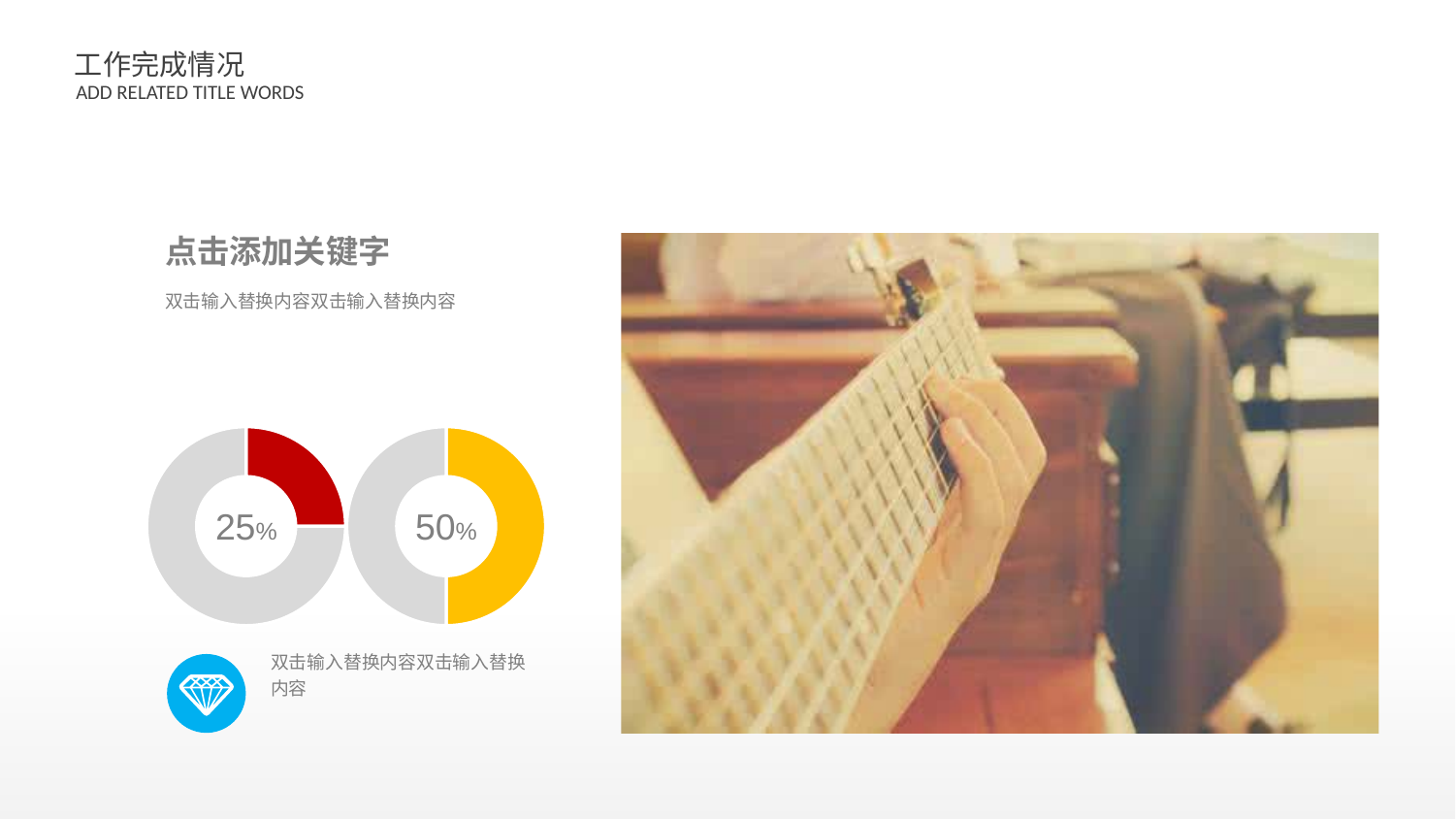

点击添加关键字

双击输入替换内容双击输入替换内容

### Chart

| Category | 列2 |
|---|---|
| A | 25.0 |
| 第二季度 | 75.0 |

### Chart

| Category | 列2 |
|---|---|
| A | 50.0 |
| B | 50.0 |
25%
50%
双击输入替换内容双击输入替换内容